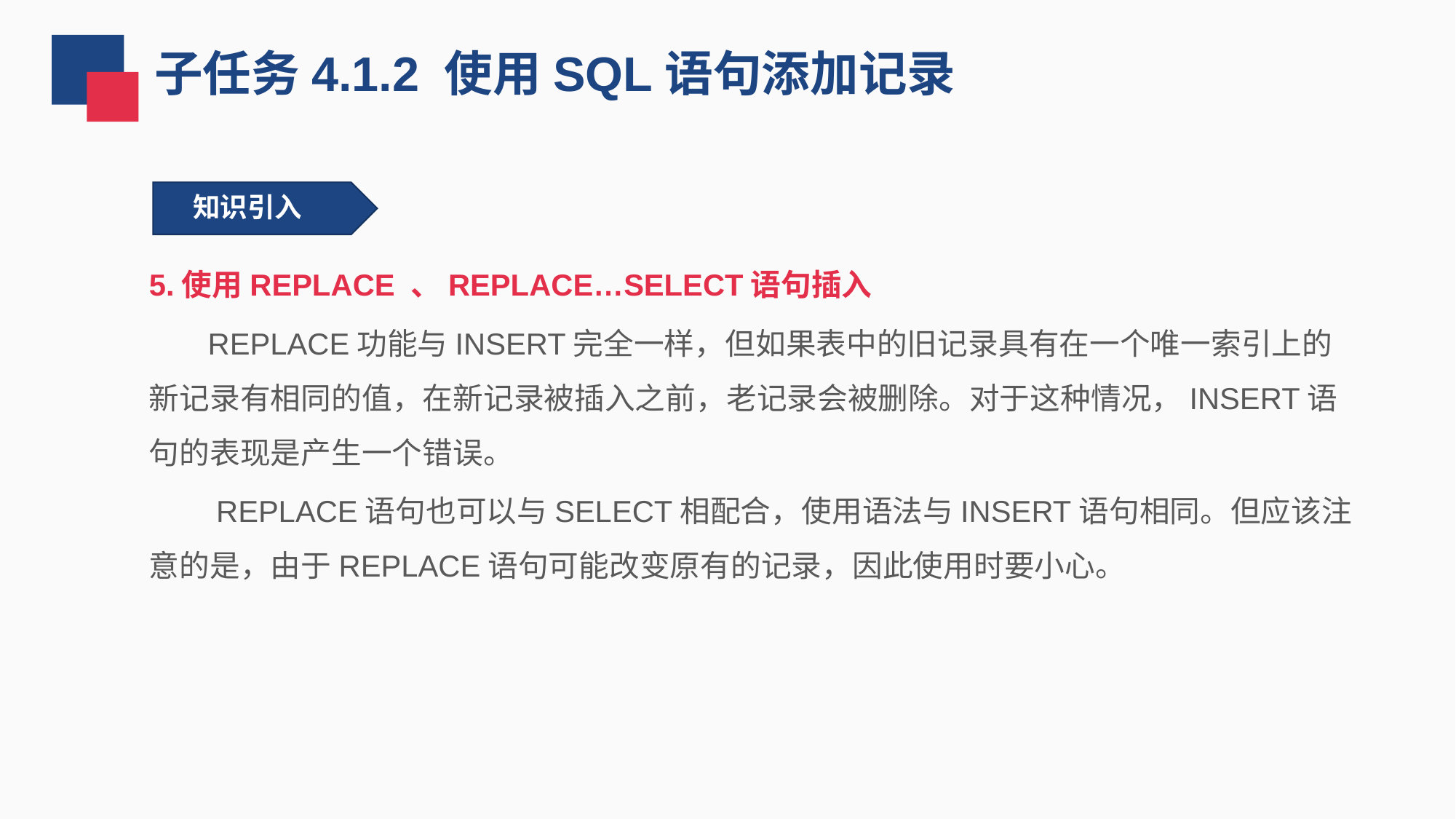

子任务4.1.2 使用SQL语句添加记录

知识引入
5.使用REPLACE 、REPLACE…SELECT语句插入
       REPLACE功能与INSERT完全一样，但如果表中的旧记录具有在一个唯一索引上的新记录有相同的值，在新记录被插入之前，老记录会被删除。对于这种情况，INSERT语句的表现是产生一个错误。
        REPLACE语句也可以与SELECT相配合，使用语法与INSERT语句相同。但应该注意的是，由于REPLACE语句可能改变原有的记录，因此使用时要小心。